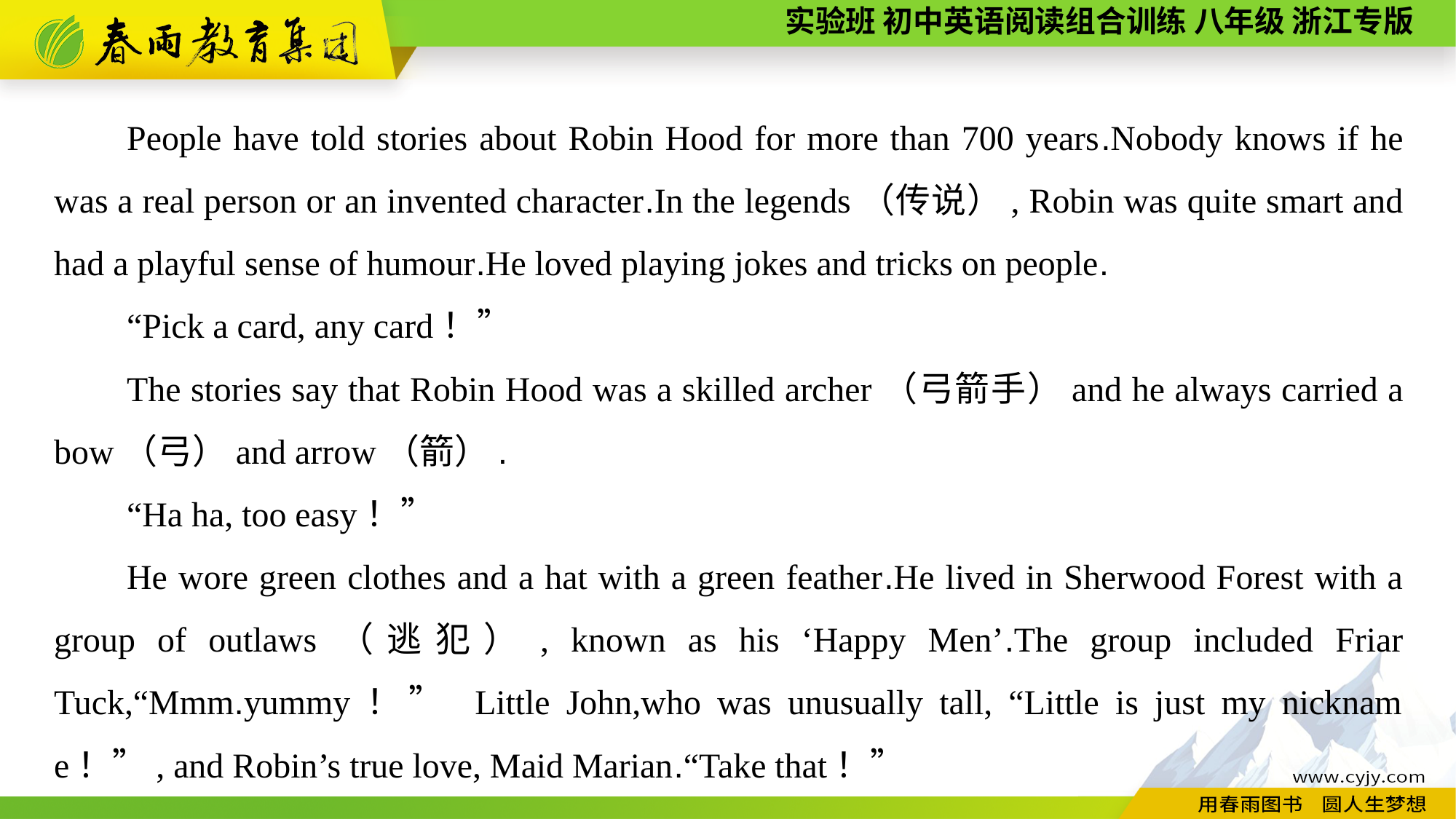

People have told stories about Robin Hood for more than 700 years.Nobody knows if he was a real person or an invented character.In the legends（传说）, Robin was quite smart and had a playful sense of humour.He loved playing jokes and tricks on people.
“Pick a card, any card！”
The stories say that Robin Hood was a skilled archer（弓箭手）and he always carried a bow（弓）and arrow（箭）.
“Ha ha, too easy！”
He wore green clothes and a hat with a green feather.He lived in Sherwood Forest with a group of outlaws（逃犯）, known as his ‘Happy Men’.The group included Friar Tuck,“Mmm.yummy！” Little John,who was unusually tall, “Little is just my nickname！”, and Robin’s true love, Maid Marian.“Take that！”